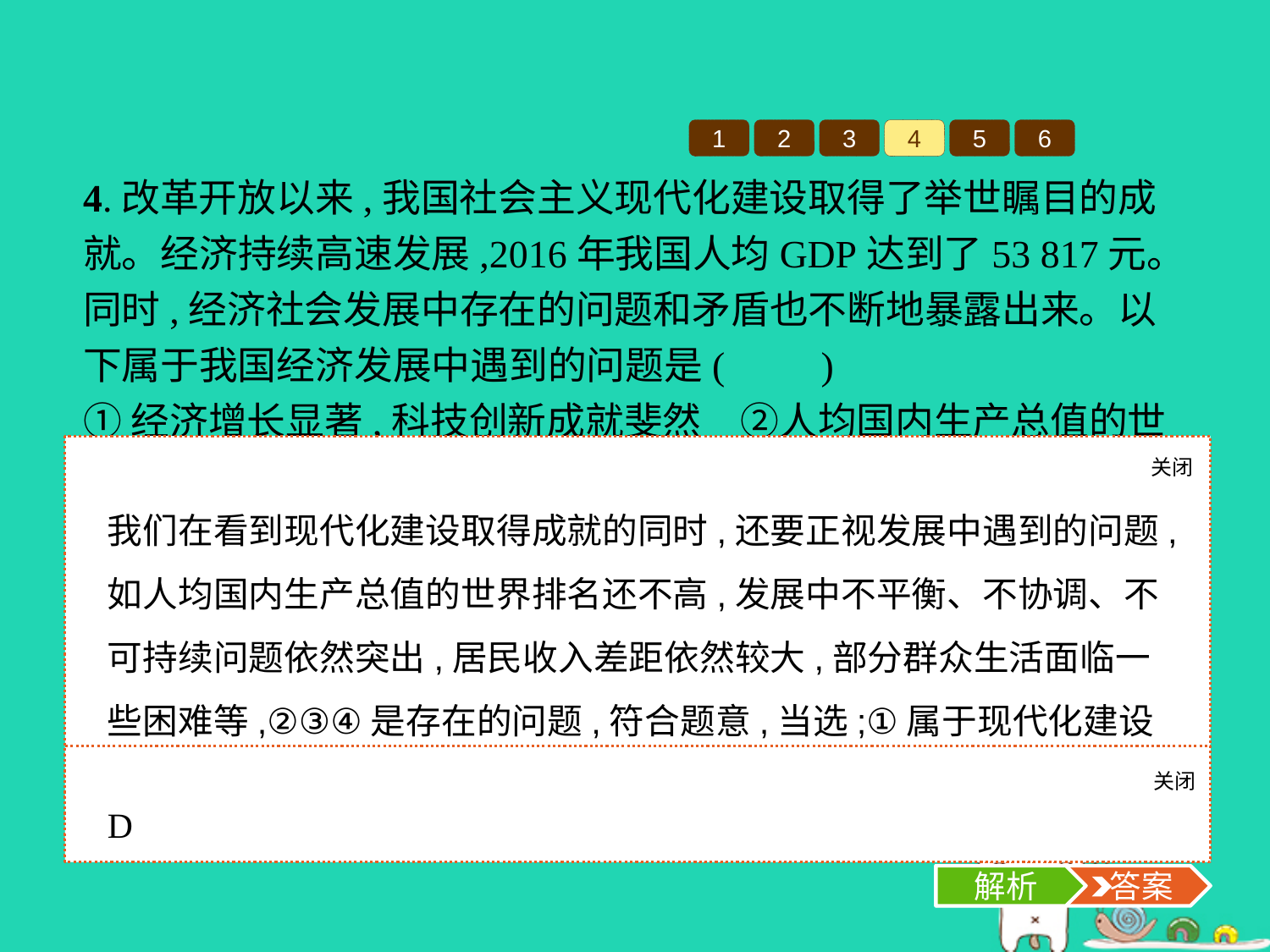

1
2
3
4
5
6
4.改革开放以来,我国社会主义现代化建设取得了举世瞩目的成就。经济持续高速发展,2016年我国人均GDP达到了53 817元。同时,经济社会发展中存在的问题和矛盾也不断地暴露出来。以下属于我国经济发展中遇到的问题是(　　)
①经济增长显著,科技创新成就斐然　②人均国内生产总值的世界排名还不高　③不可持续发展问题突出　④区域发展不平衡、城乡收入差距拉大
A.①②④	B.①③④
C.①②③	D.②③④

关闭
解析

我们在看到现代化建设取得成就的同时,还要正视发展中遇到的问题,如人均国内生产总值的世界排名还不高,发展中不平衡、不协调、不可持续问题依然突出,居民收入差距依然较大,部分群众生活面临一些困难等,②③④是存在的问题,符合题意,当选;①属于现代化建设的成就,不符合题意,应排除。故选D项。

关闭
解析
  答案

D
解析
  答案